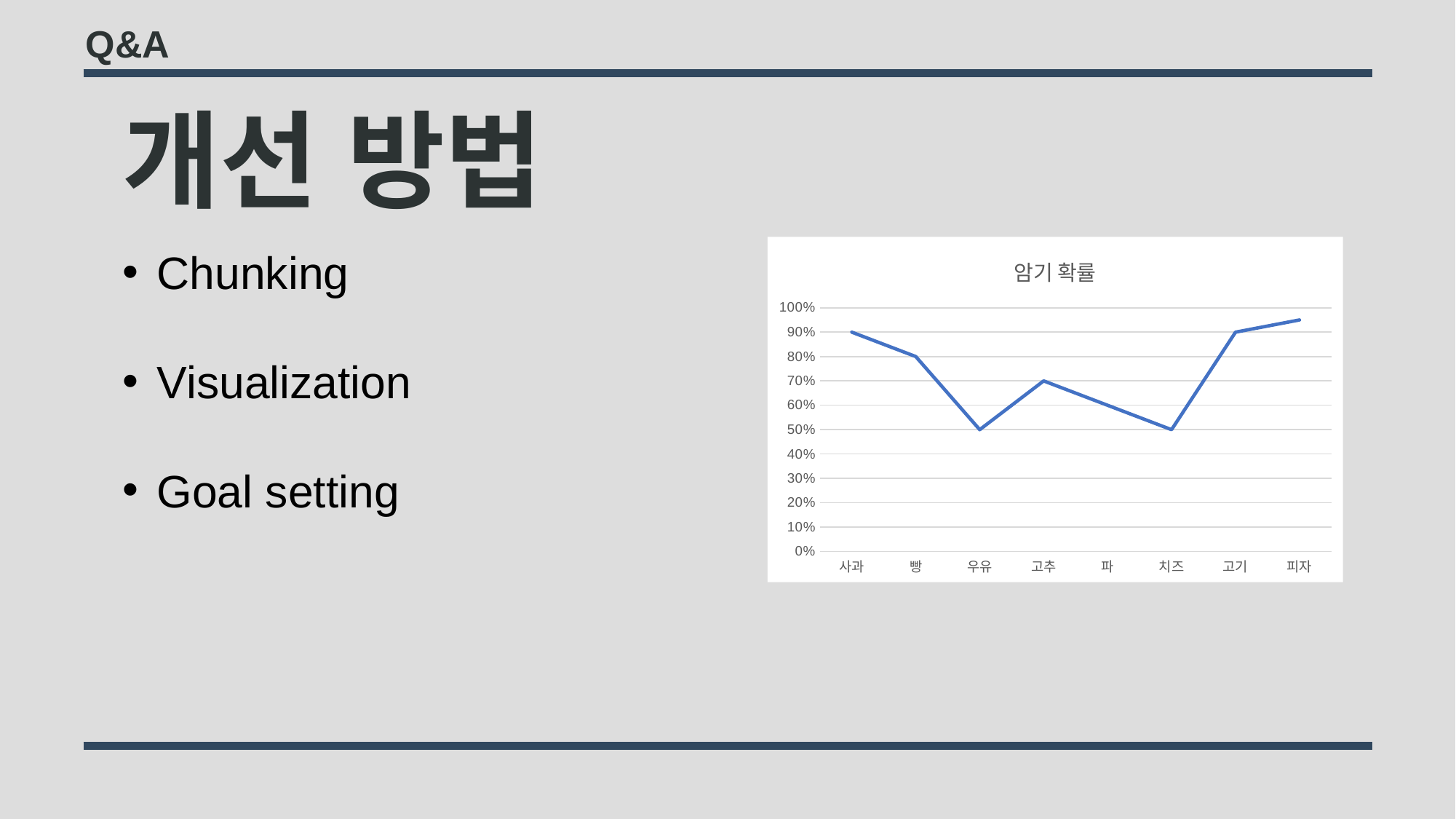

Q&A
개선 방법

### Chart:

| Category | 암기 확률 |
|---|---|
| 사과 | 0.9 |
| 빵 | 0.8 |
| 우유 | 0.5 |
| 고추 | 0.7 |
| 파 | 0.6 |
| 치즈 | 0.5 |
| 고기 | 0.9 |
| 피자 | 0.95 |
Chunking

Visualization

Goal setting